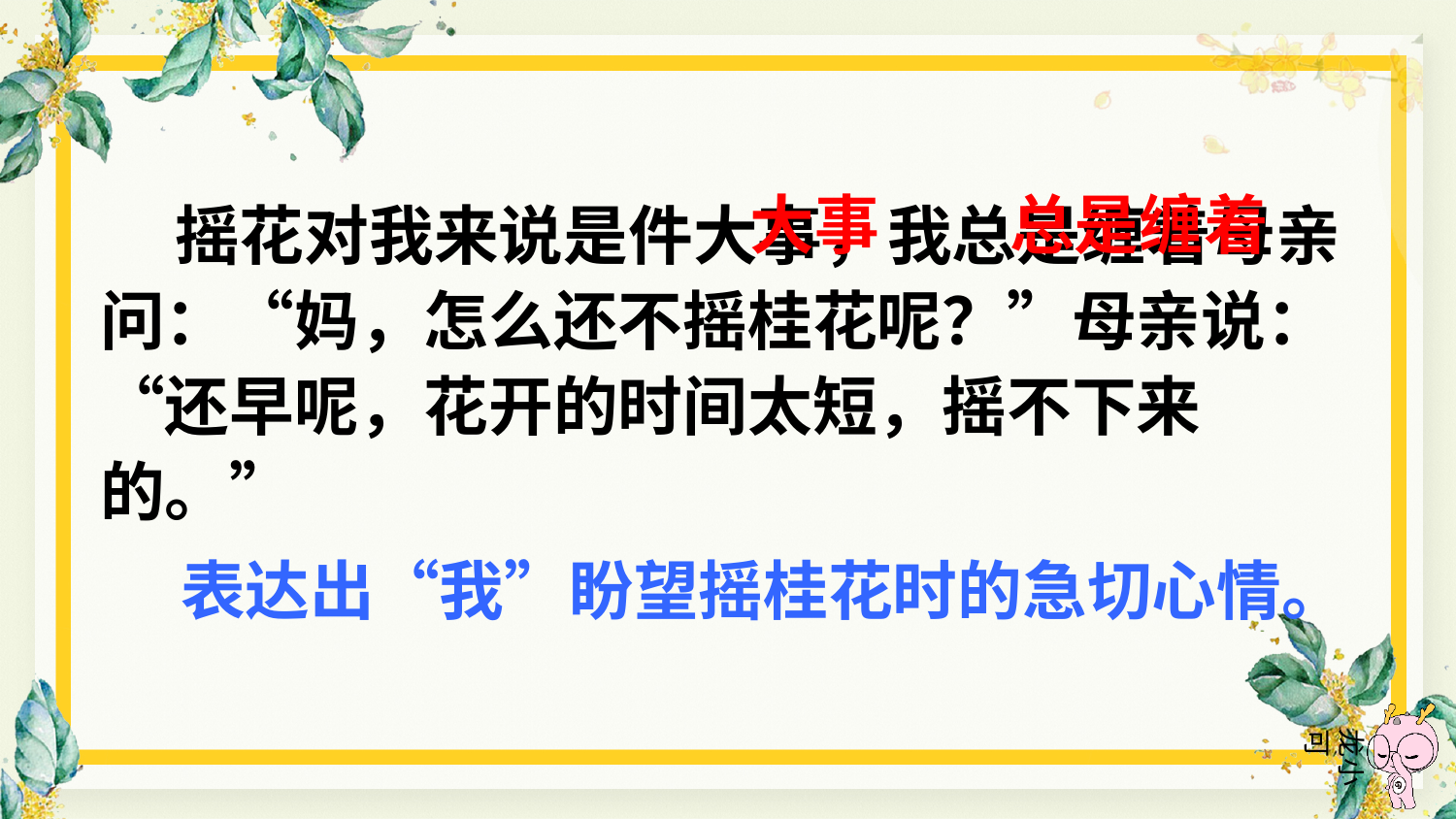

大事
总是缠着
    摇花对我来说是件大事，我总是缠着母亲问：“妈，怎么还不摇桂花呢？”母亲说：“还早呢，花开的时间太短，摇不下来的。”
表达出“我”盼望摇桂花时的急切心情。